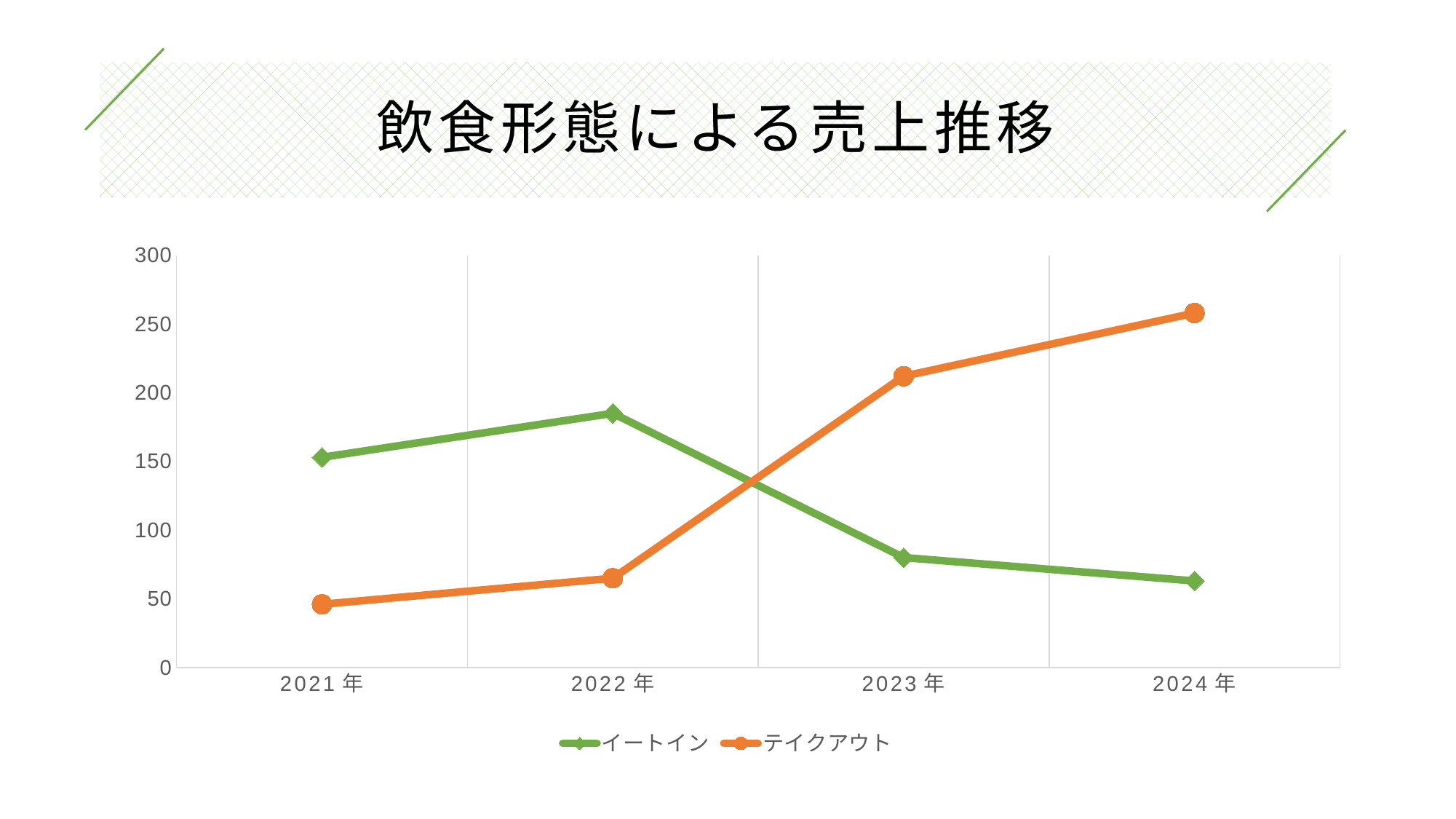

# 飲食形態による売上推移

### Chart

| Category | イートイン | テイクアウト |
|---|---|---|
| 2021年 | 153.0 | 46.0 |
| 2022年 | 185.0 | 65.0 |
| 2023年 | 80.0 | 212.0 |
| 2024年 | 63.0 | 258.0 |